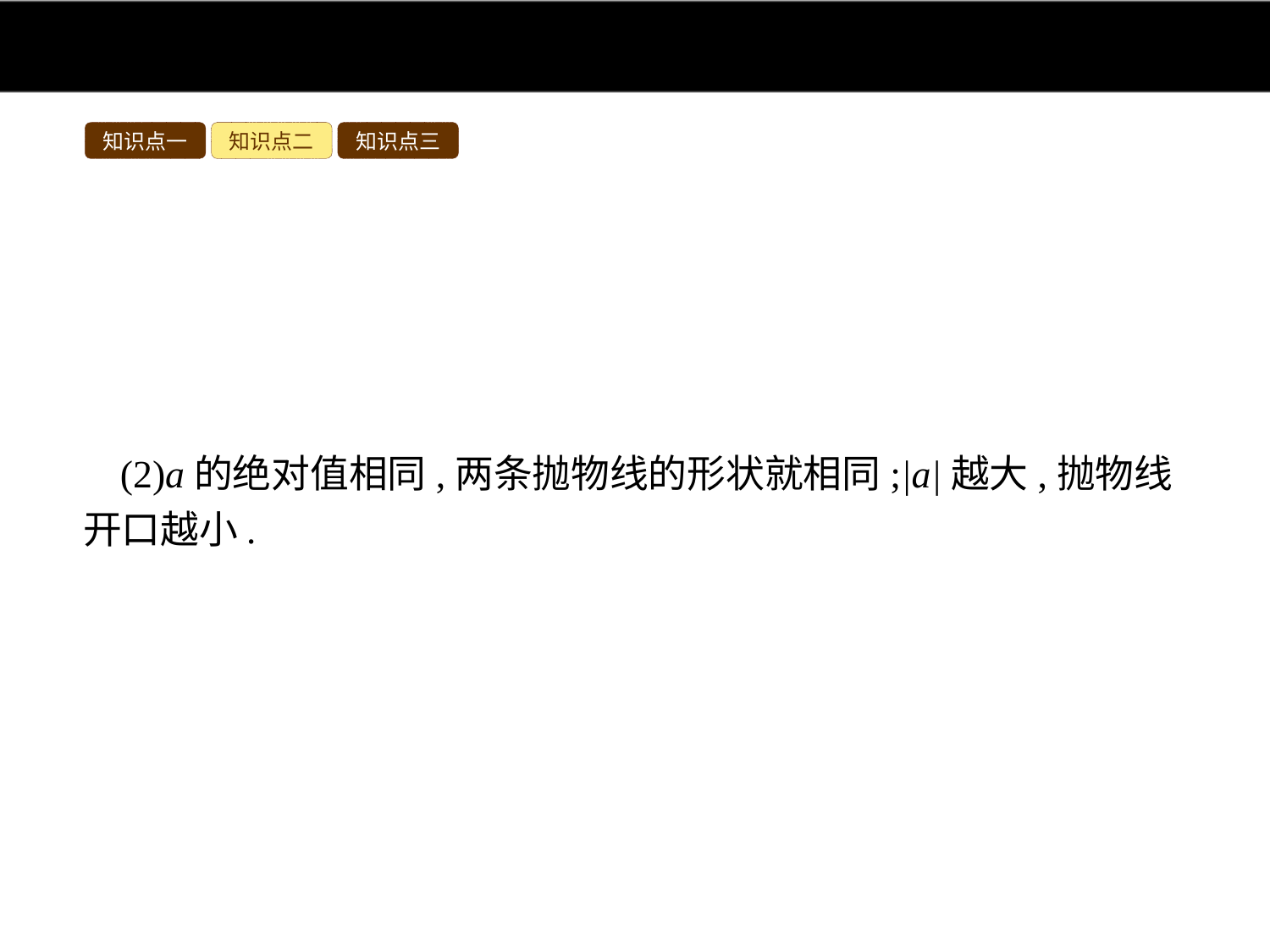

知识点一
知识点二
知识点三
(2)a的绝对值相同,两条抛物线的形状就相同;|a|越大,抛物线开口越小.